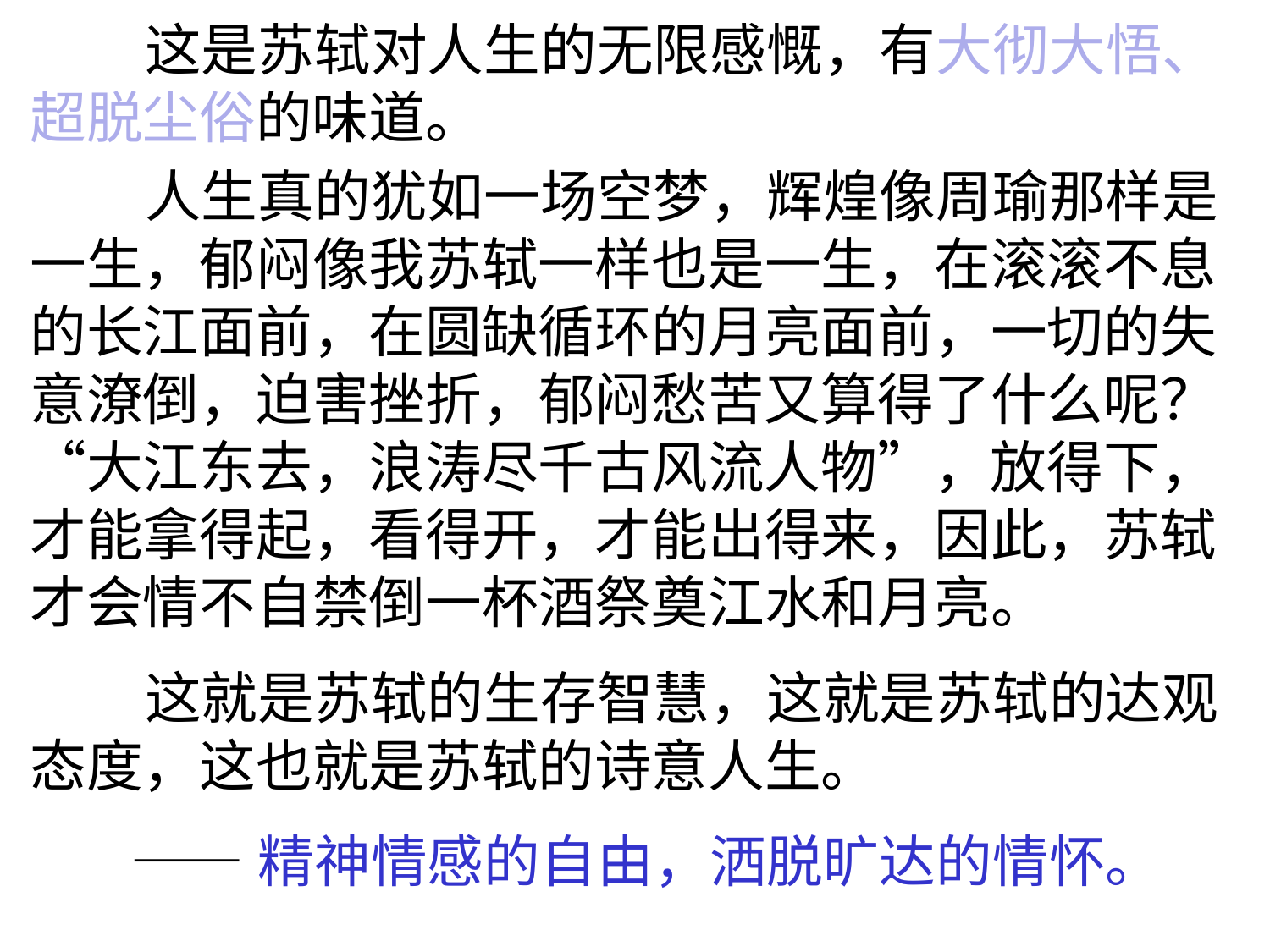

这是苏轼对人生的无限感慨，有大彻大悟、超脱尘俗的味道。
        人生真的犹如一场空梦，辉煌像周瑜那样是一生，郁闷像我苏轼一样也是一生，在滚滚不息的长江面前，在圆缺循环的月亮面前，一切的失意潦倒，迫害挫折，郁闷愁苦又算得了什么呢？“大江东去，浪涛尽千古风流人物”，放得下，才能拿得起，看得开，才能出得来，因此，苏轼才会情不自禁倒一杯酒祭奠江水和月亮。
        这就是苏轼的生存智慧，这就是苏轼的达观态度，这也就是苏轼的诗意人生。
        ——精神情感的自由，洒脱旷达的情怀。